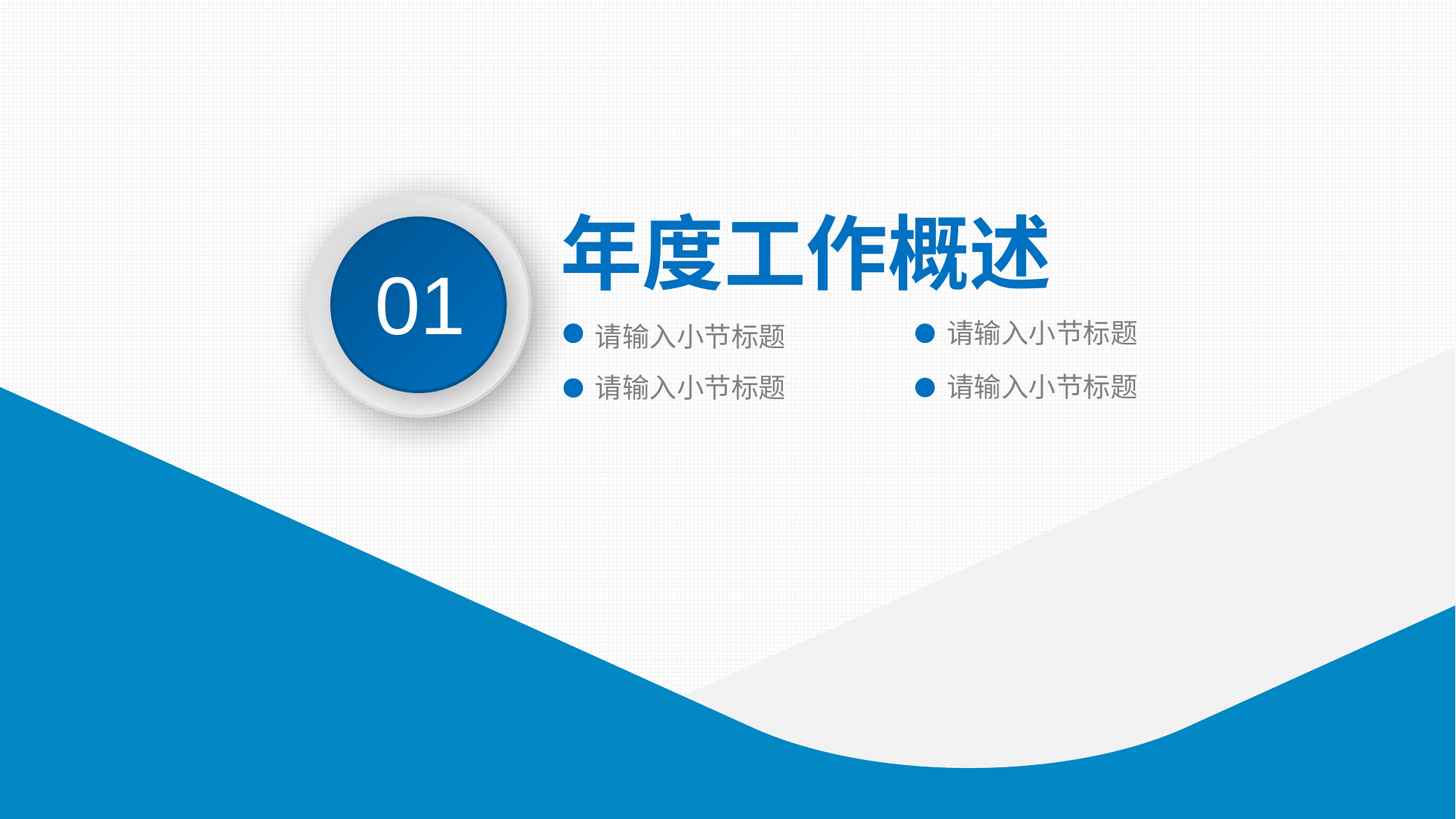

01
年度工作概述
请输入小节标题

请输入小节标题

请输入小节标题

请输入小节标题